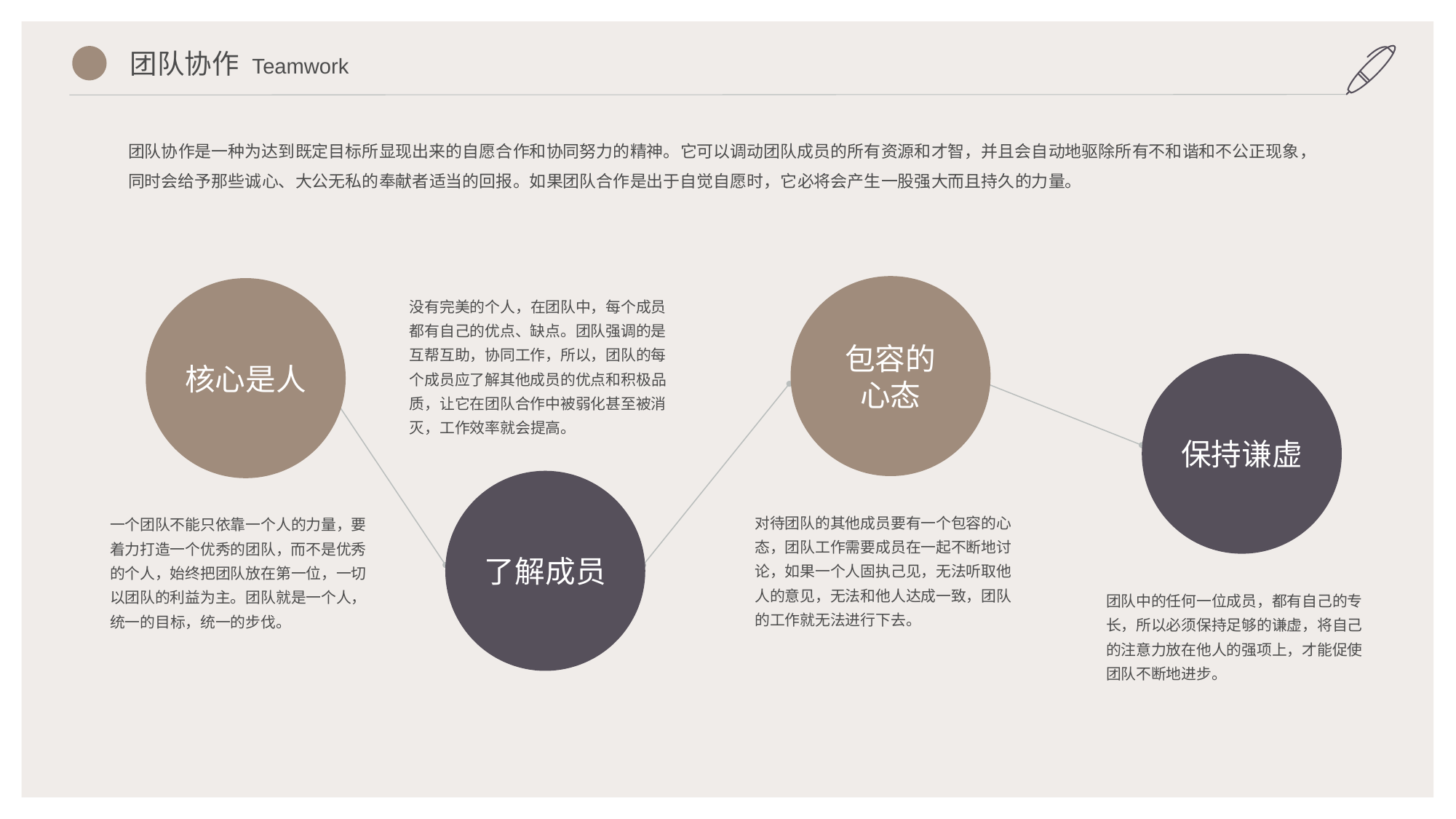

团队协作 Teamwork

团队协作是一种为达到既定目标所显现出来的自愿合作和协同努力的精神。它可以调动团队成员的所有资源和才智，并且会自动地驱除所有不和谐和不公正现象，同时会给予那些诚心、大公无私的奉献者适当的回报。如果团队合作是出于自觉自愿时，它必将会产生一股强大而且持久的力量。
包容的
心态
核心是人
没有完美的个人，在团队中，每个成员都有自己的优点、缺点。团队强调的是互帮互助，协同工作，所以，团队的每个成员应了解其他成员的优点和积极品质，让它在团队合作中被弱化甚至被消灭，工作效率就会提高。
保持谦虚
了解成员
对待团队的其他成员要有一个包容的心态，团队工作需要成员在一起不断地讨论，如果一个人固执己见，无法听取他人的意见，无法和他人达成一致，团队的工作就无法进行下去。
一个团队不能只依靠一个人的力量，要着力打造一个优秀的团队，而不是优秀的个人，始终把团队放在第一位，一切以团队的利益为主。团队就是一个人，统一的目标，统一的步伐。
团队中的任何一位成员，都有自己的专长，所以必须保持足够的谦虚，将自己的注意力放在他人的强项上，才能促使团队不断地进步。